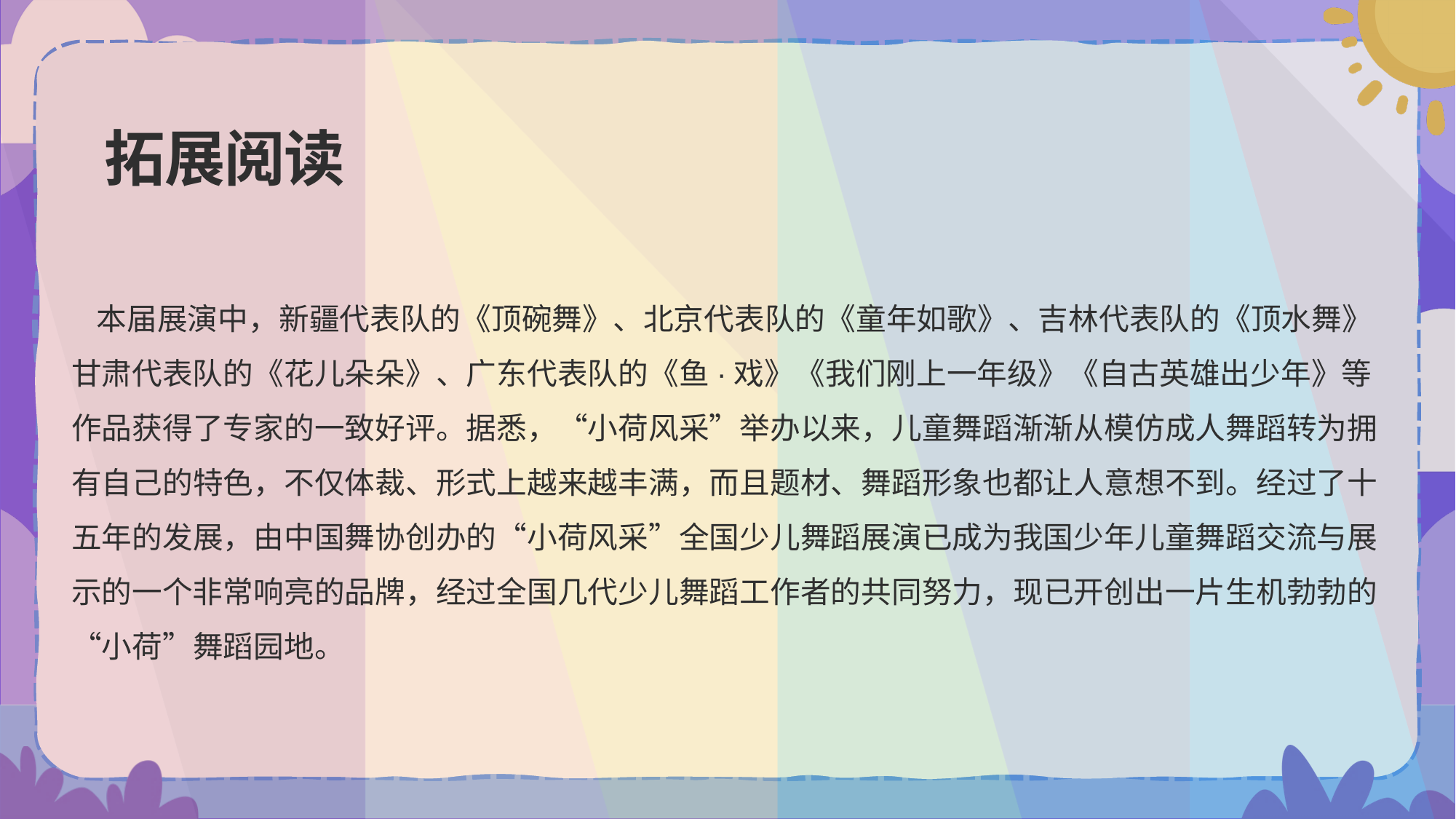

# 拓展阅读
   本届展演中，新疆代表队的《顶碗舞》、北京代表队的《童年如歌》、吉林代表队的《顶水舞》甘肃代表队的《花儿朵朵》、广东代表队的《鱼·戏》《我们刚上一年级》《自古英雄出少年》等作品获得了专家的一致好评。据悉，“小荷风采”举办以来，儿童舞蹈渐渐从模仿成人舞蹈转为拥有自己的特色，不仅体裁、形式上越来越丰满，而且题材、舞蹈形象也都让人意想不到。经过了十五年的发展，由中国舞协创办的“小荷风采”全国少儿舞蹈展演已成为我国少年儿童舞蹈交流与展示的一个非常响亮的品牌，经过全国几代少儿舞蹈工作者的共同努力，现已开创出一片生机勃勃的“小荷”舞蹈园地。